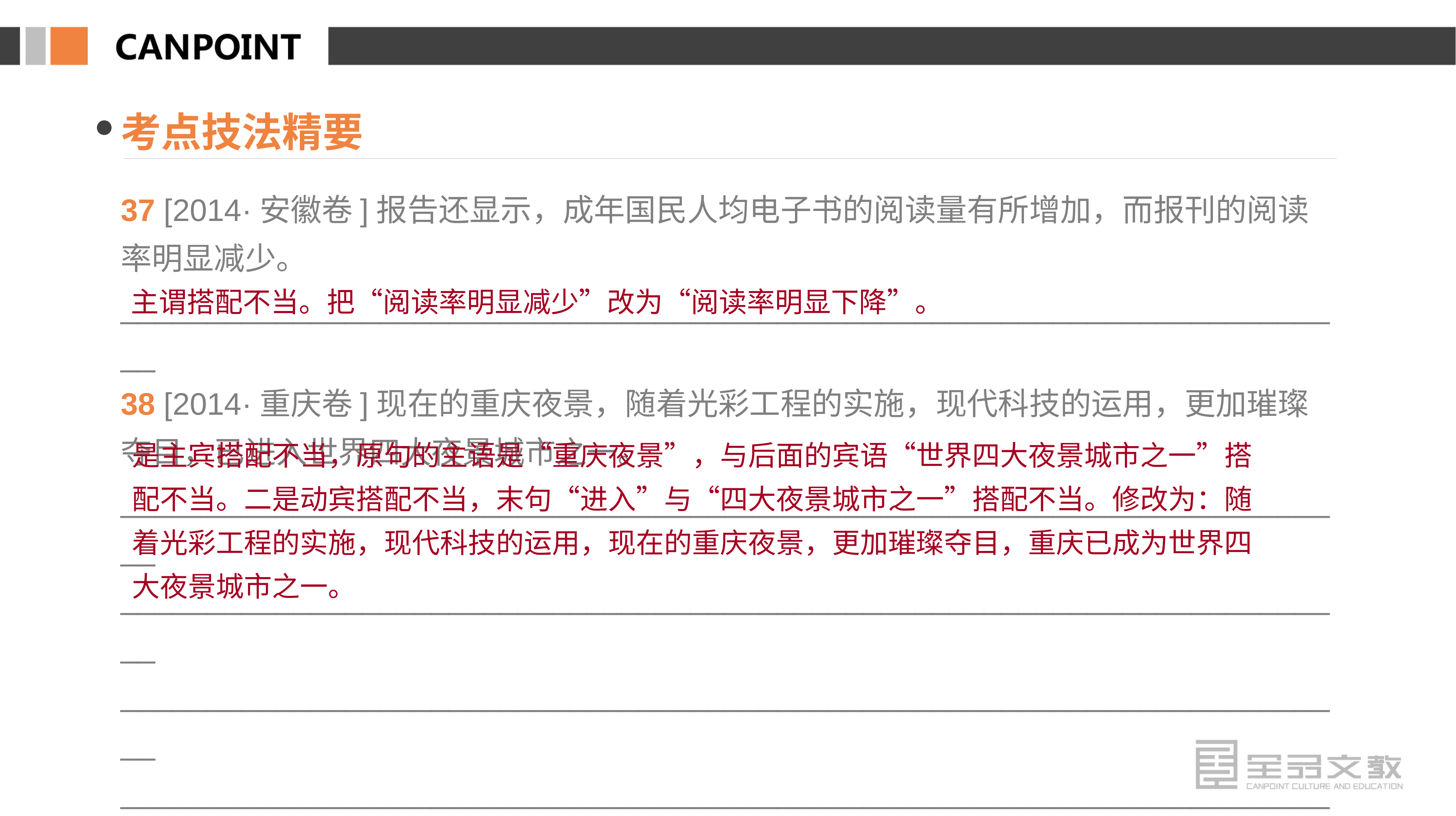

考点技法精要

37 [2014·安徽卷]报告还显示，成年国民人均电子书的阅读量有所增加，而报刊的阅读率明显减少。
________________________________________________________________________
38 [2014·重庆卷]现在的重庆夜景，随着光彩工程的实施，现代科技的运用，更加璀璨夺目，已进入世界四大夜景城市之一。
________________________________________________________________________
________________________________________________________________________
________________________________________________________________________
______________________________________________________________________

主谓搭配不当。把“阅读率明显减少”改为“阅读率明显下降”。
是主宾搭配不当，原句的主语是“重庆夜景”，与后面的宾语“世界四大夜景城市之一”搭配不当。二是动宾搭配不当，末句“进入”与“四大夜景城市之一”搭配不当。修改为：随着光彩工程的实施，现代科技的运用，现在的重庆夜景，更加璀璨夺目，重庆已成为世界四大夜景城市之一。